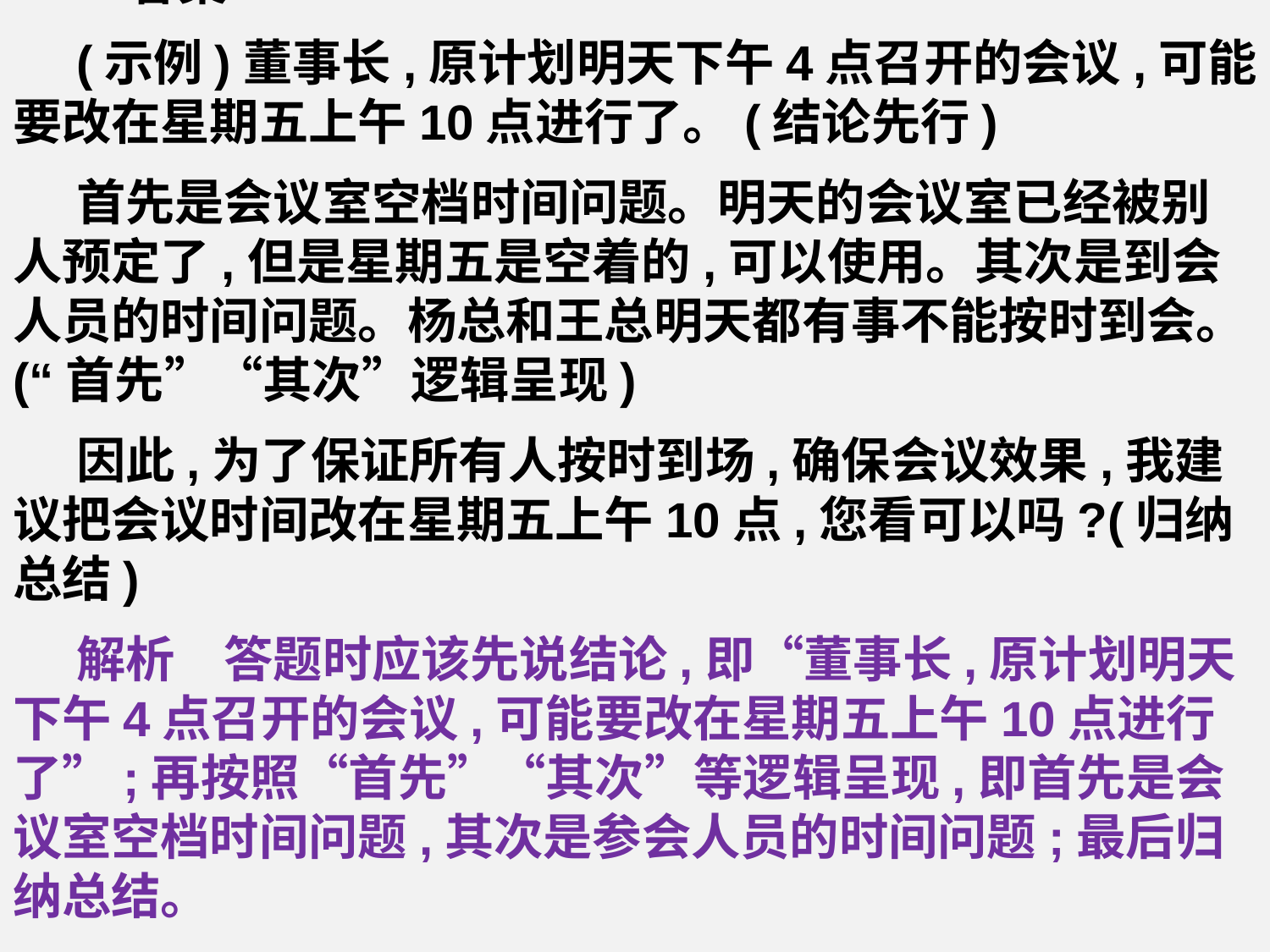

2.答案
(示例)董事长,原计划明天下午4点召开的会议,可能要改在星期五上午10点进行了。(结论先行)
首先是会议室空档时间问题。明天的会议室已经被别人预定了,但是星期五是空着的,可以使用。其次是到会人员的时间问题。杨总和王总明天都有事不能按时到会。(“首先”“其次”逻辑呈现)
因此,为了保证所有人按时到场,确保会议效果,我建议把会议时间改在星期五上午10点,您看可以吗?(归纳总结)
解析　答题时应该先说结论,即“董事长,原计划明天下午4点召开的会议,可能要改在星期五上午10点进行了”;再按照“首先”“其次”等逻辑呈现,即首先是会议室空档时间问题,其次是参会人员的时间问题;最后归纳总结。